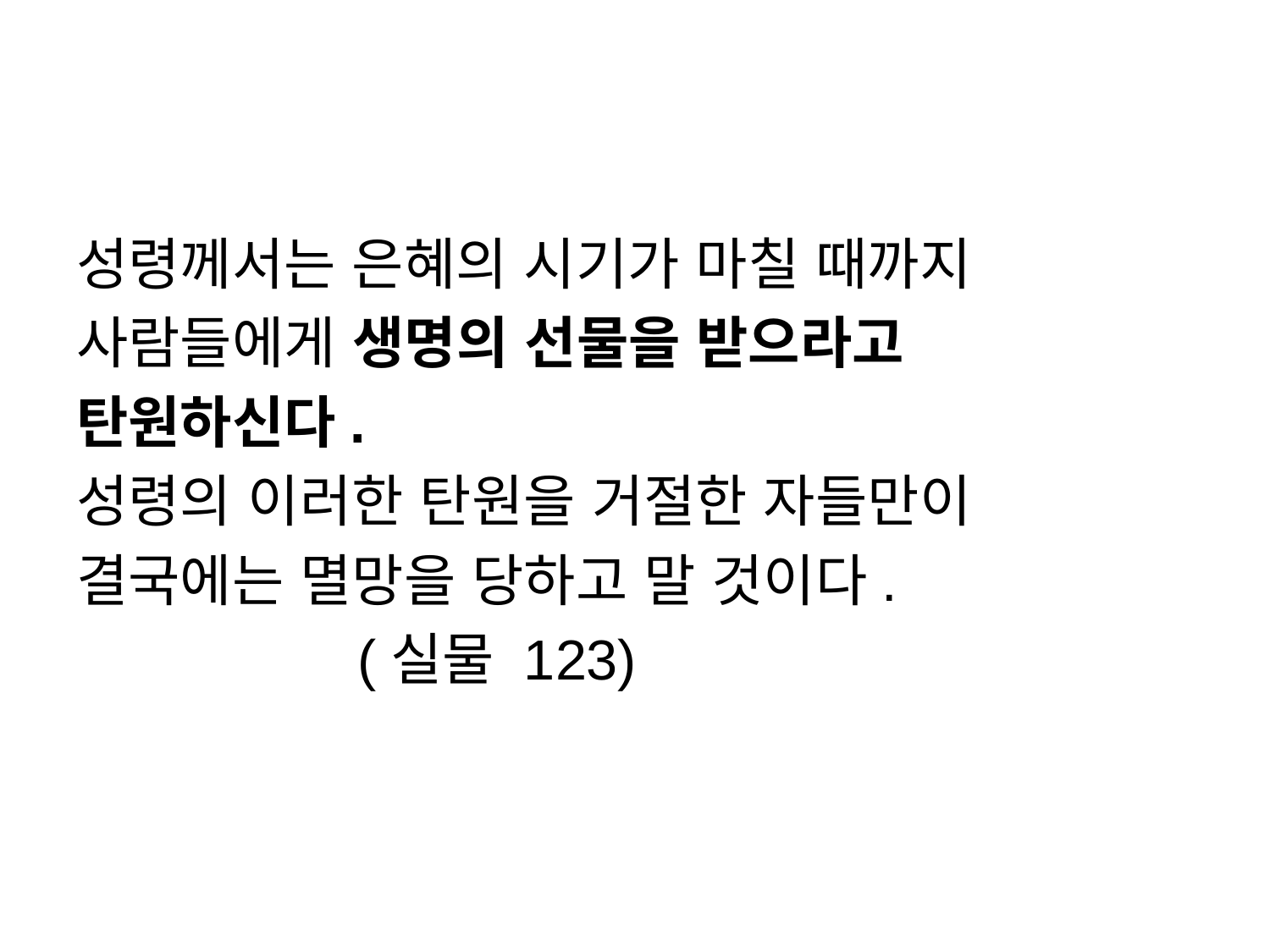

#
성령께서는 은혜의 시기가 마칠 때까지
사람들에게 생명의 선물을 받으라고
탄원하신다.
성령의 이러한 탄원을 거절한 자들만이
결국에는 멸망을 당하고 말 것이다.
                  (실물 123)